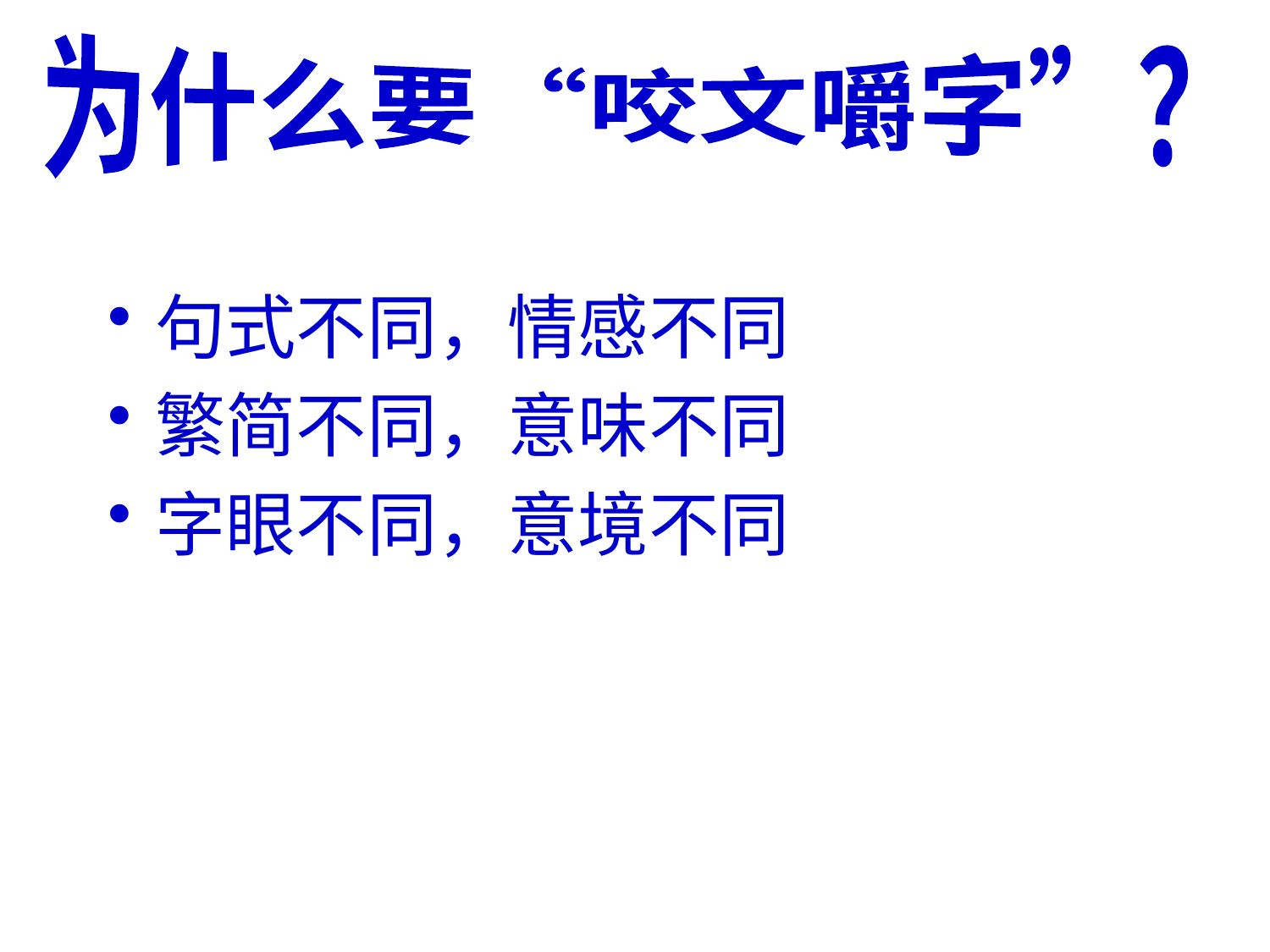

为什么要“咬文嚼字”？
句式不同，情感不同
繁简不同，意味不同
字眼不同，意境不同